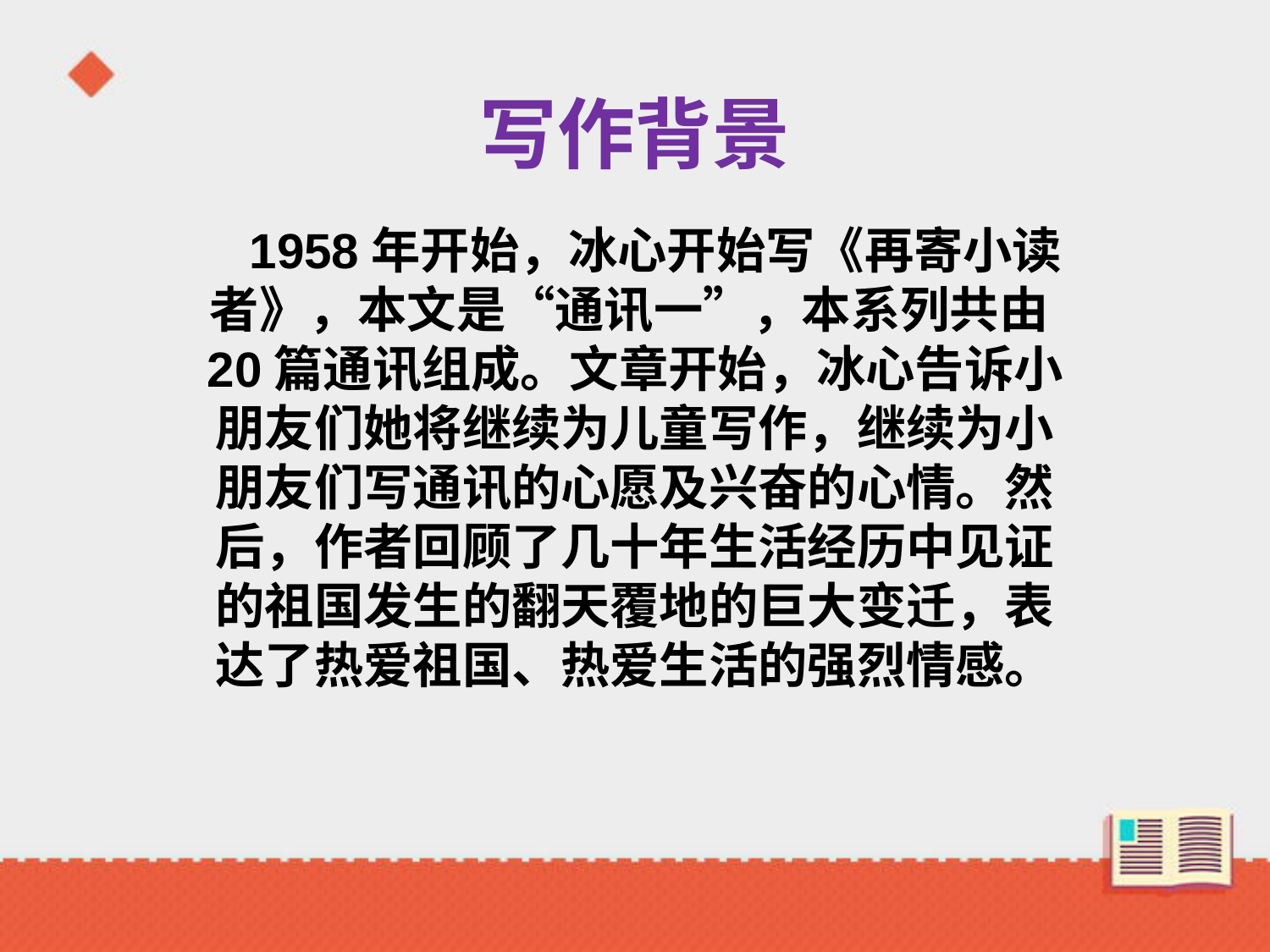

# 写作背景
   1958年开始，冰心开始写《再寄小读者》，本文是“通讯一”，本系列共由20篇通讯组成。文章开始，冰心告诉小朋友们她将继续为儿童写作，继续为小朋友们写通讯的心愿及兴奋的心情。然后，作者回顾了几十年生活经历中见证的祖国发生的翻天覆地的巨大变迁，表达了热爱祖国、热爱生活的强烈情感。